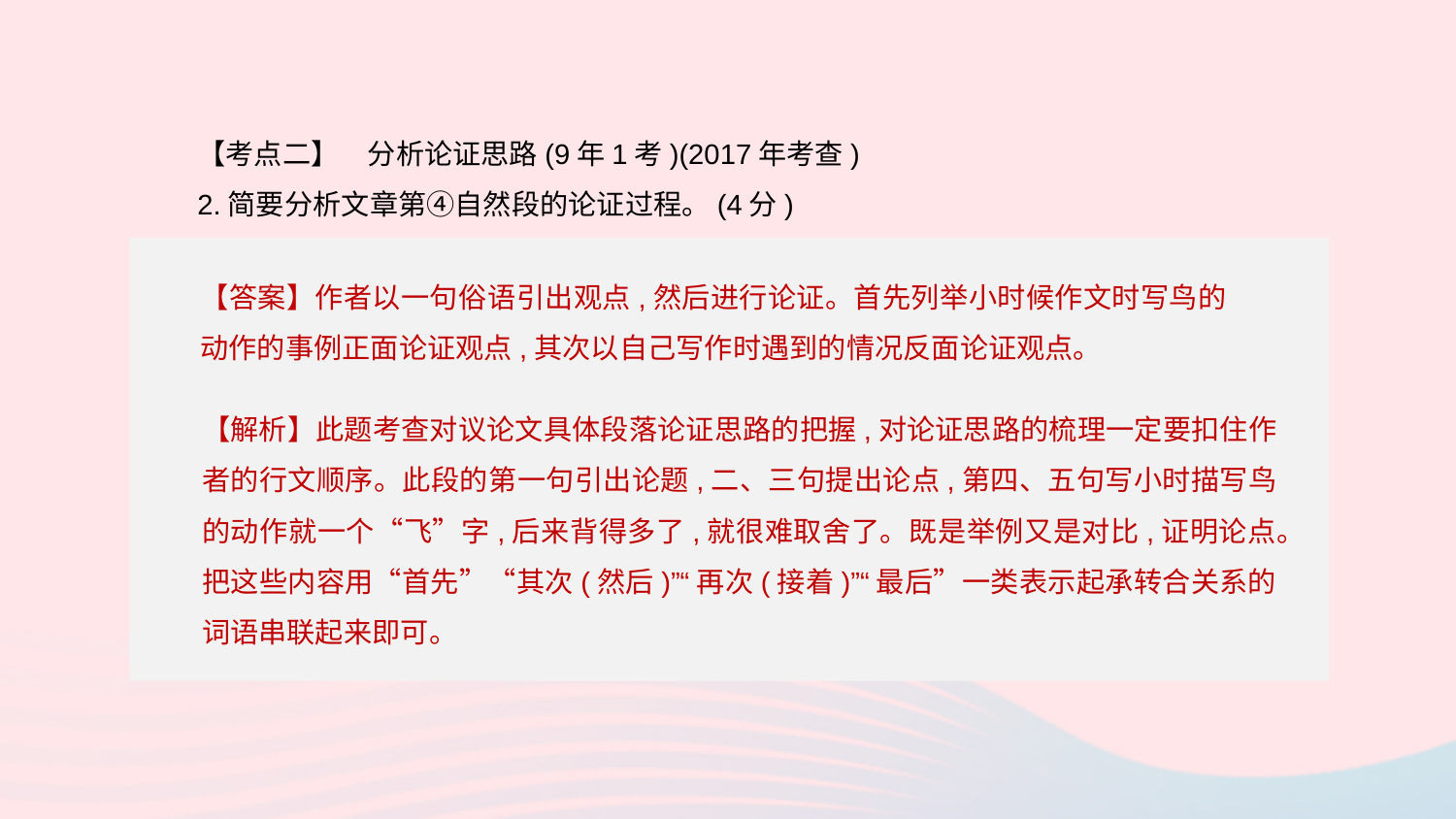

【考点二】　分析论证思路(9年1考)(2017年考查)
2.简要分析文章第④自然段的论证过程。(4分)

【答案】作者以一句俗语引出观点,然后进行论证。首先列举小时候作文时写鸟的动作的事例正面论证观点,其次以自己写作时遇到的情况反面论证观点。
【解析】此题考查对议论文具体段落论证思路的把握,对论证思路的梳理一定要扣住作者的行文顺序。此段的第一句引出论题,二、三句提出论点,第四、五句写小时描写鸟的动作就一个“飞”字,后来背得多了,就很难取舍了。既是举例又是对比,证明论点。把这些内容用“首先”“其次(然后)”“再次(接着)”“最后”一类表示起承转合关系的词语串联起来即可。